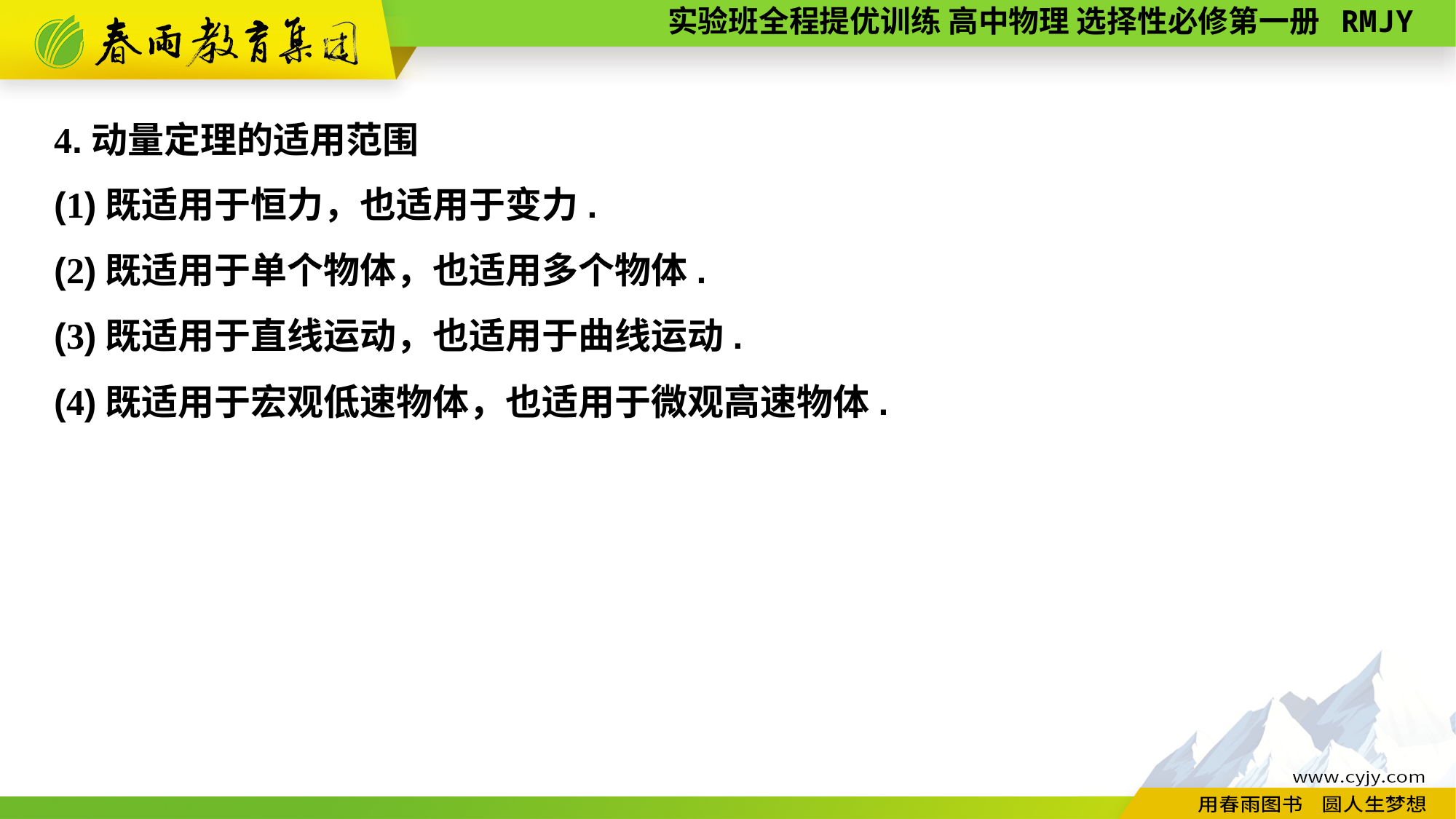

4.动量定理的适用范围
(1)既适用于恒力，也适用于变力.
(2)既适用于单个物体，也适用多个物体.
(3)既适用于直线运动，也适用于曲线运动.
(4)既适用于宏观低速物体，也适用于微观高速物体.